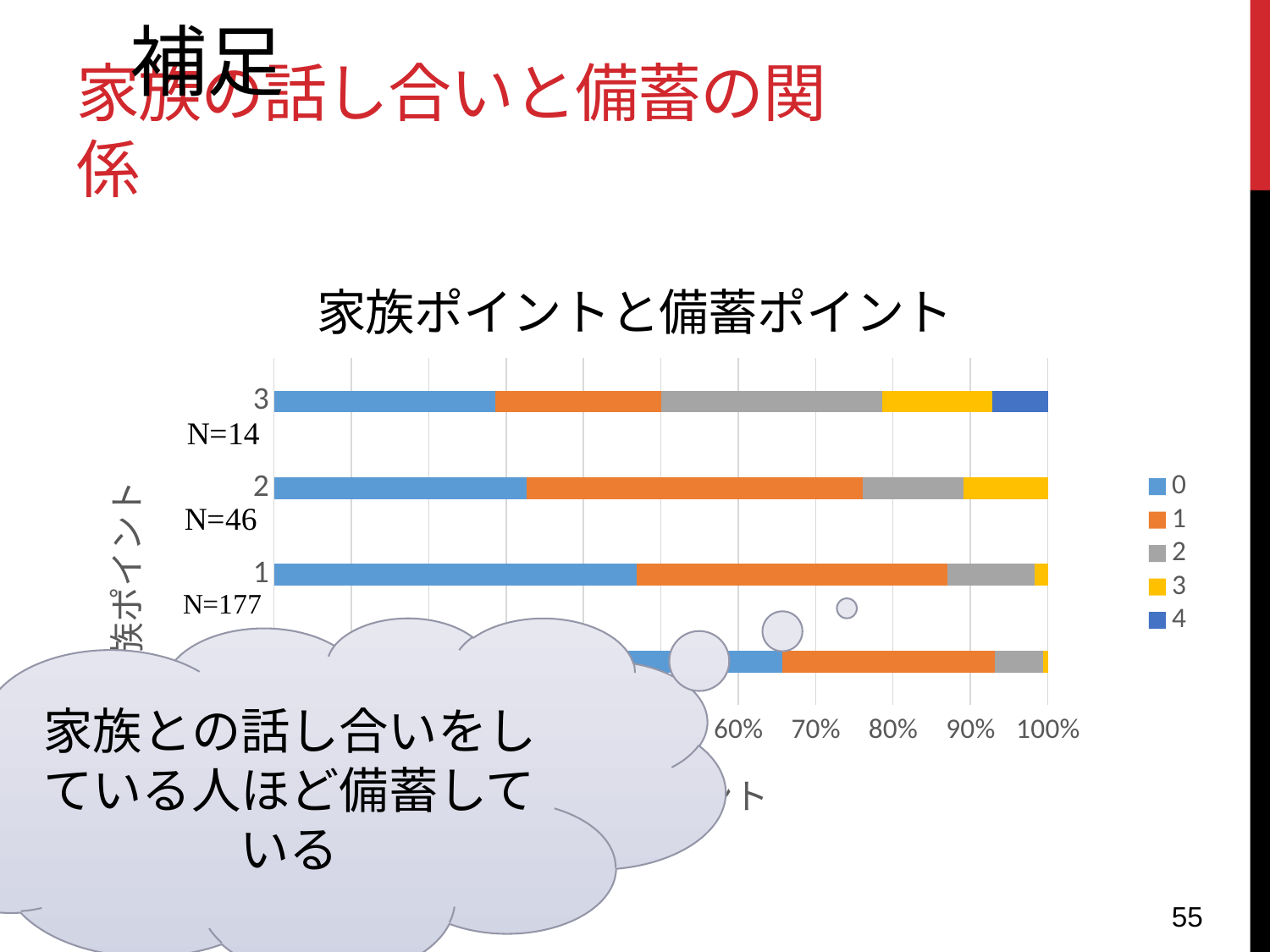

補足
# 家族の話し合いと備蓄の関係

### Chart: 家族ポイントと備蓄ポイント

| Category | 0 | 1 | 2 | 3 | 4 |
|---|---|---|---|---|---|
| 0 | 230.0 | 96.0 | 22.0 | 2.0 | 0.0 |
| 1 | 83.0 | 71.0 | 20.0 | 3.0 | 0.0 |
| 2 | 15.0 | 20.0 | 6.0 | 5.0 | 0.0 |
| 3 | 4.0 | 3.0 | 4.0 | 2.0 | 1.0 |
家族との話し合いをしている人ほど備蓄している
55